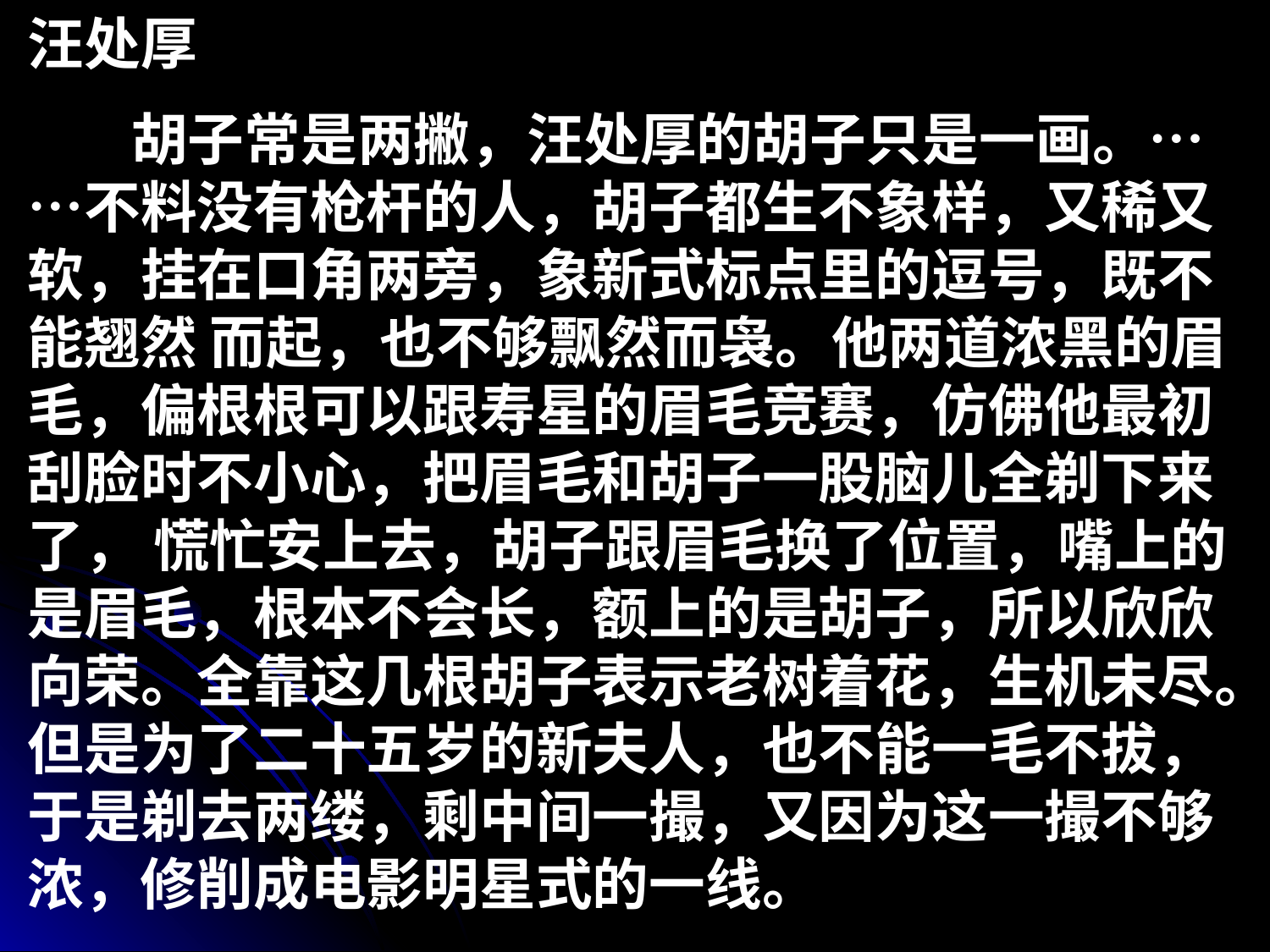

汪处厚
       胡子常是两撇，汪处厚的胡子只是一画。……不料没有枪杆的人，胡子都生不象样，又稀又软，挂在口角两旁，象新式标点里的逗号，既不能翘然 而起，也不够飘然而袅。他两道浓黑的眉毛，偏根根可以跟寿星的眉毛竞赛，仿佛他最初刮脸时不小心，把眉毛和胡子一股脑儿全剃下来了， 慌忙安上去，胡子跟眉毛换了位置，嘴上的是眉毛，根本不会长，额上的是胡子，所以欣欣向荣。全靠这几根胡子表示老树着花，生机未尽。但是为了二十五岁的新夫人，也不能一毛不拔，于是剃去两缕，剩中间一撮，又因为这一撮不够浓，修削成电影明星式的一线。